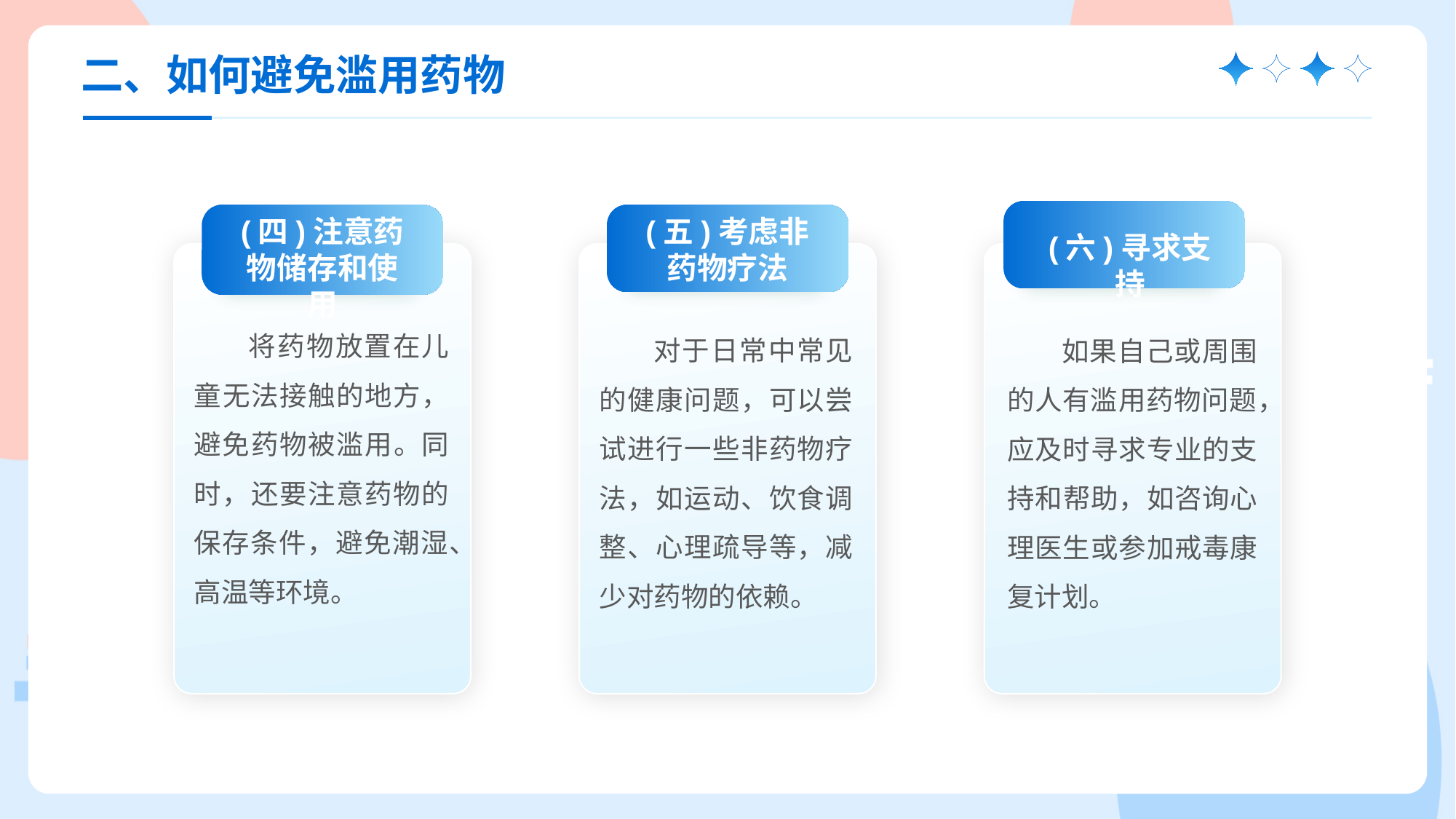

二、如何避免滥用药物

(六)寻求支持

如果自己或周围的人有滥用药物问题，应及时寻求专业的支持和帮助，如咨询心理医生或参加戒毒康复计划。

(四)注意药物储存和使用

将药物放置在儿童无法接触的地方，避免药物被滥用。同时，还要注意药物的保存条件，避免潮湿、高温等环境。

(五)考虑非药物疗法

对于日常中常见的健康问题，可以尝试进行一些非药物疗法，如运动、饮食调整、心理疏导等，减少对药物的依赖。